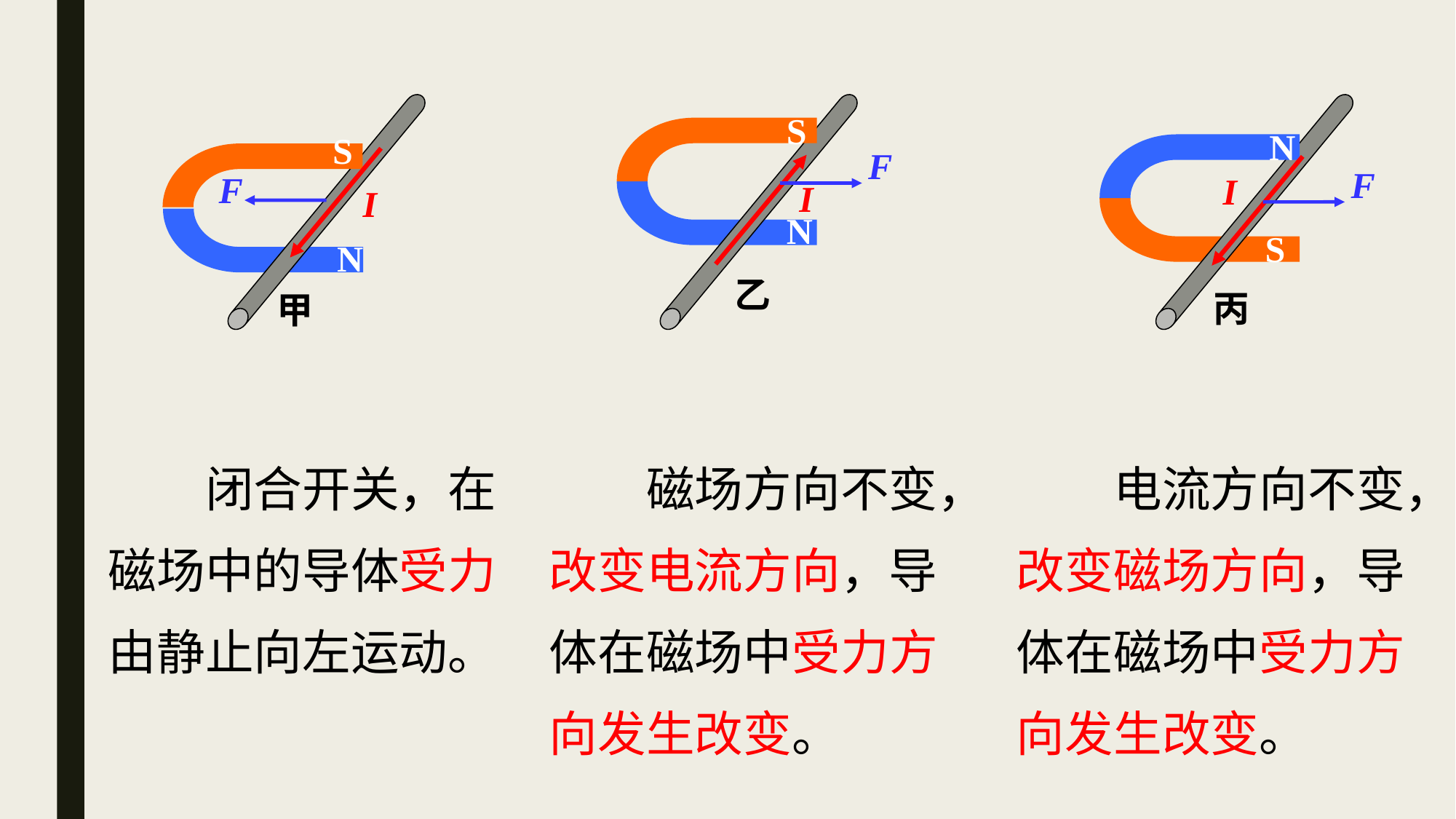

S

F
I

N
甲

S

F

I
N
乙

N

I
F

S
丙
　　闭合开关，在磁场中的导体受力由静止向左运动。
　　磁场方向不变，改变电流方向，导体在磁场中受力方向发生改变。
　　电流方向不变，改变磁场方向，导体在磁场中受力方向发生改变。